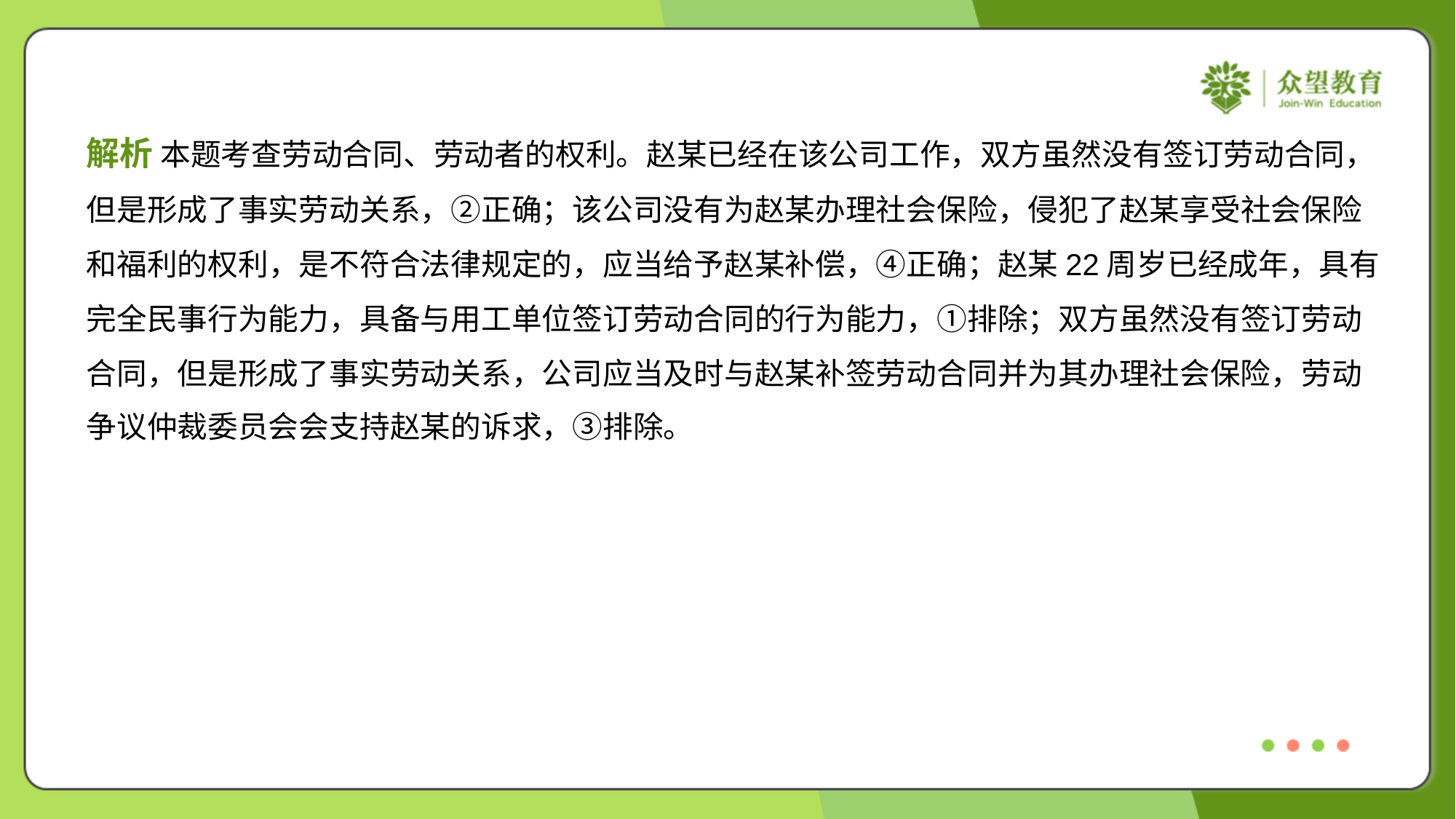

解析 本题考查劳动合同、劳动者的权利。赵某已经在该公司工作，双方虽然没有签订劳动合同，
但是形成了事实劳动关系，②正确；该公司没有为赵某办理社会保险，侵犯了赵某享受社会保险
和福利的权利，是不符合法律规定的，应当给予赵某补偿，④正确；赵某22周岁已经成年，具有
完全民事行为能力，具备与用工单位签订劳动合同的行为能力，①排除；双方虽然没有签订劳动
合同，但是形成了事实劳动关系，公司应当及时与赵某补签劳动合同并为其办理社会保险，劳动
争议仲裁委员会会支持赵某的诉求，③排除。